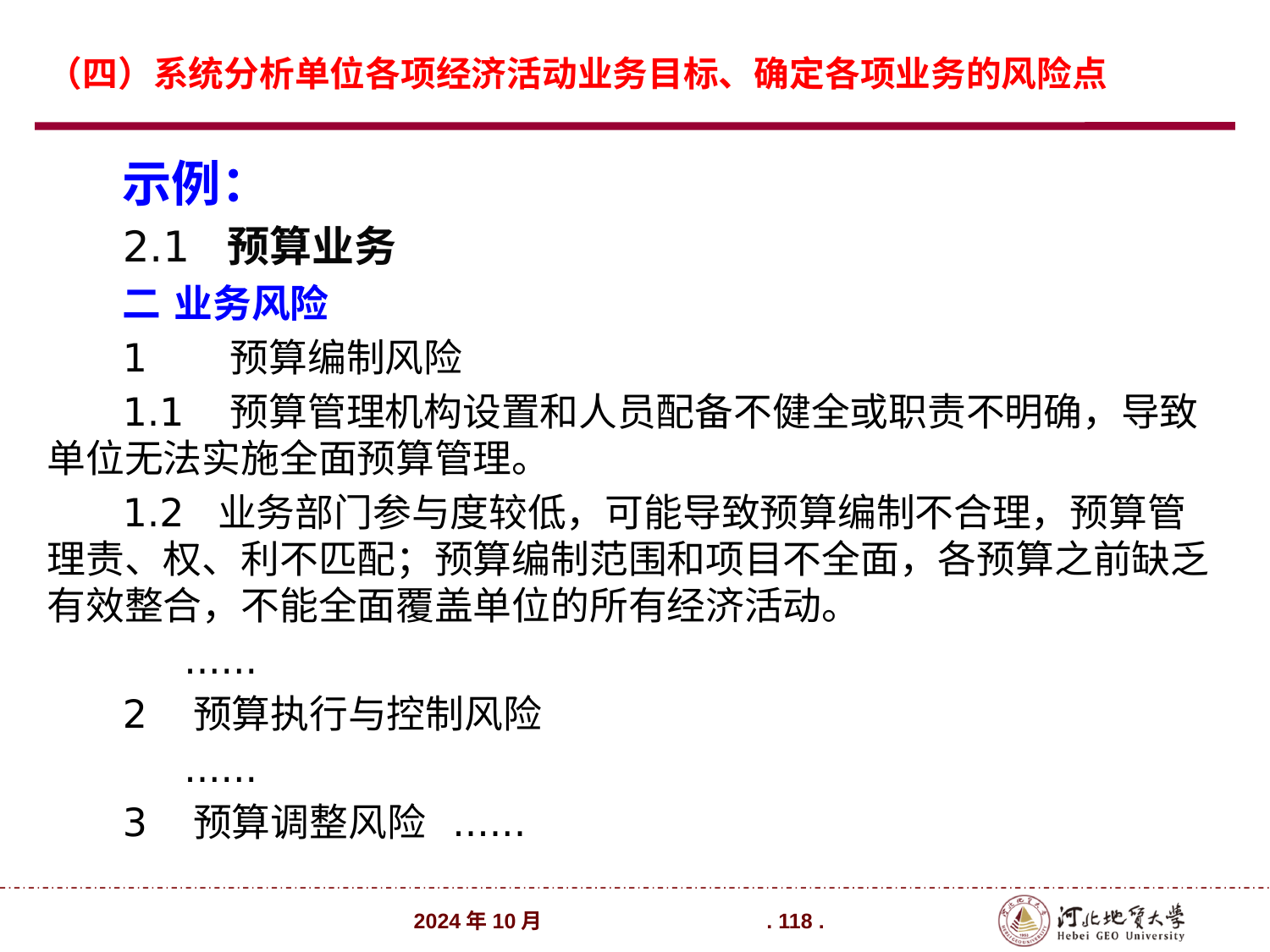

# （四）系统分析单位各项经济活动业务目标、确定各项业务的风险点

示例：
2.1  预算业务
二	业务风险
1      预算编制风险
1.1   预算管理机构设置和人员配备不健全或职责不明确，导致单位无法实施全面预算管理。
1.2  业务部门参与度较低，可能导致预算编制不合理，预算管理责、权、利不匹配；预算编制范围和项目不全面，各预算之前缺乏有效整合，不能全面覆盖单位的所有经济活动。
     ......
2   预算执行与控制风险
     ......
3   预算调整风险  ......

2024年10月                                             . 118 .